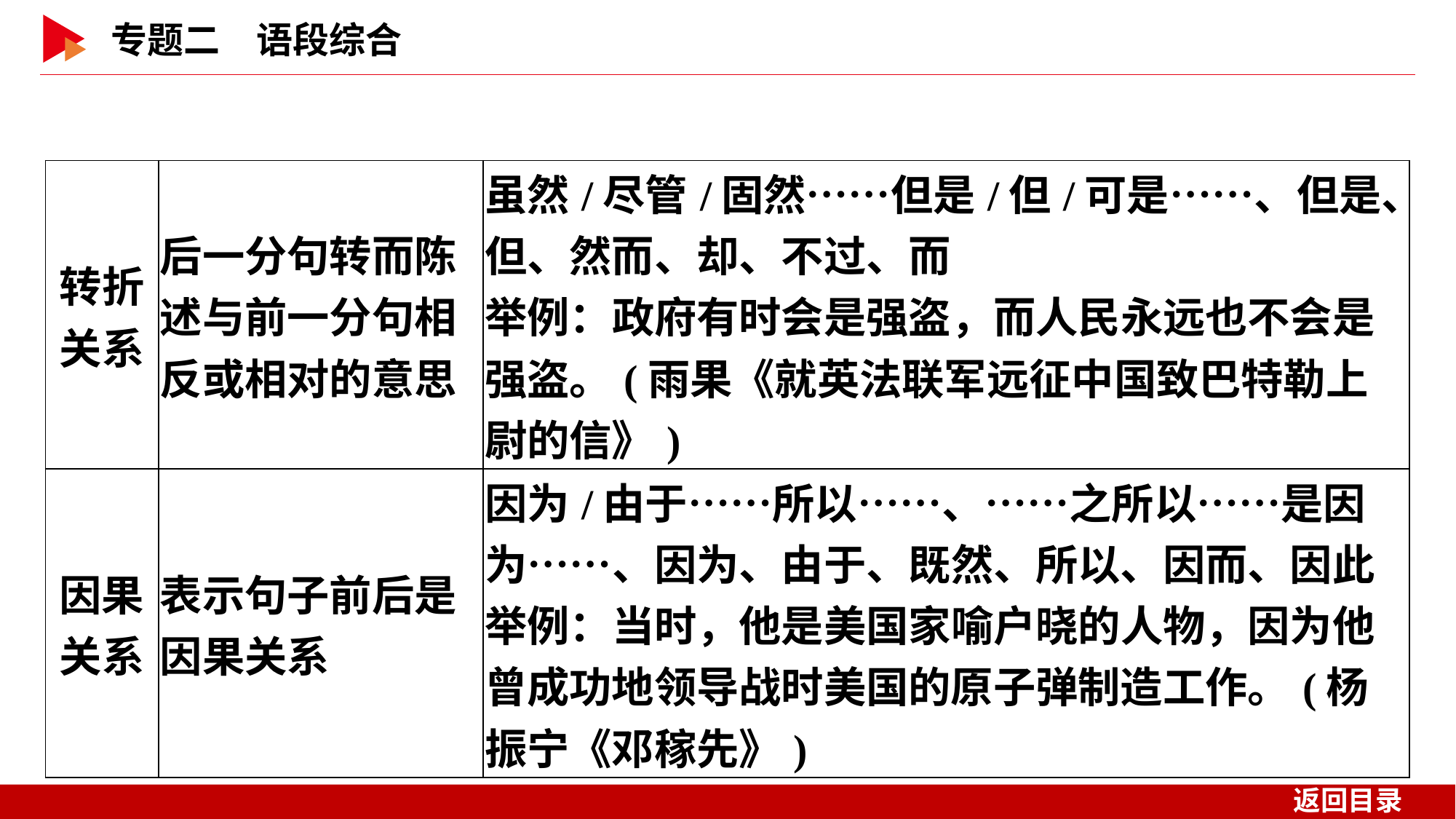

| 转折关系 | 后一分句转而陈述与前一分句相反或相对的意思 | 虽然/尽管/固然……但是/但/可是……、但是、但、然而、却、不过、而 举例：政府有时会是强盗，而人民永远也不会是强盗。(雨果《就英法联军远征中国致巴特勒上尉的信》) |
| --- | --- | --- |
| 因果关系 | 表示句子前后是因果关系 | 因为/由于……所以……、……之所以……是因为……、因为、由于、既然、所以、因而、因此 举例：当时，他是美国家喻户晓的人物，因为他曾成功地领导战时美国的原子弹制造工作。(杨振宁《邓稼先》) |